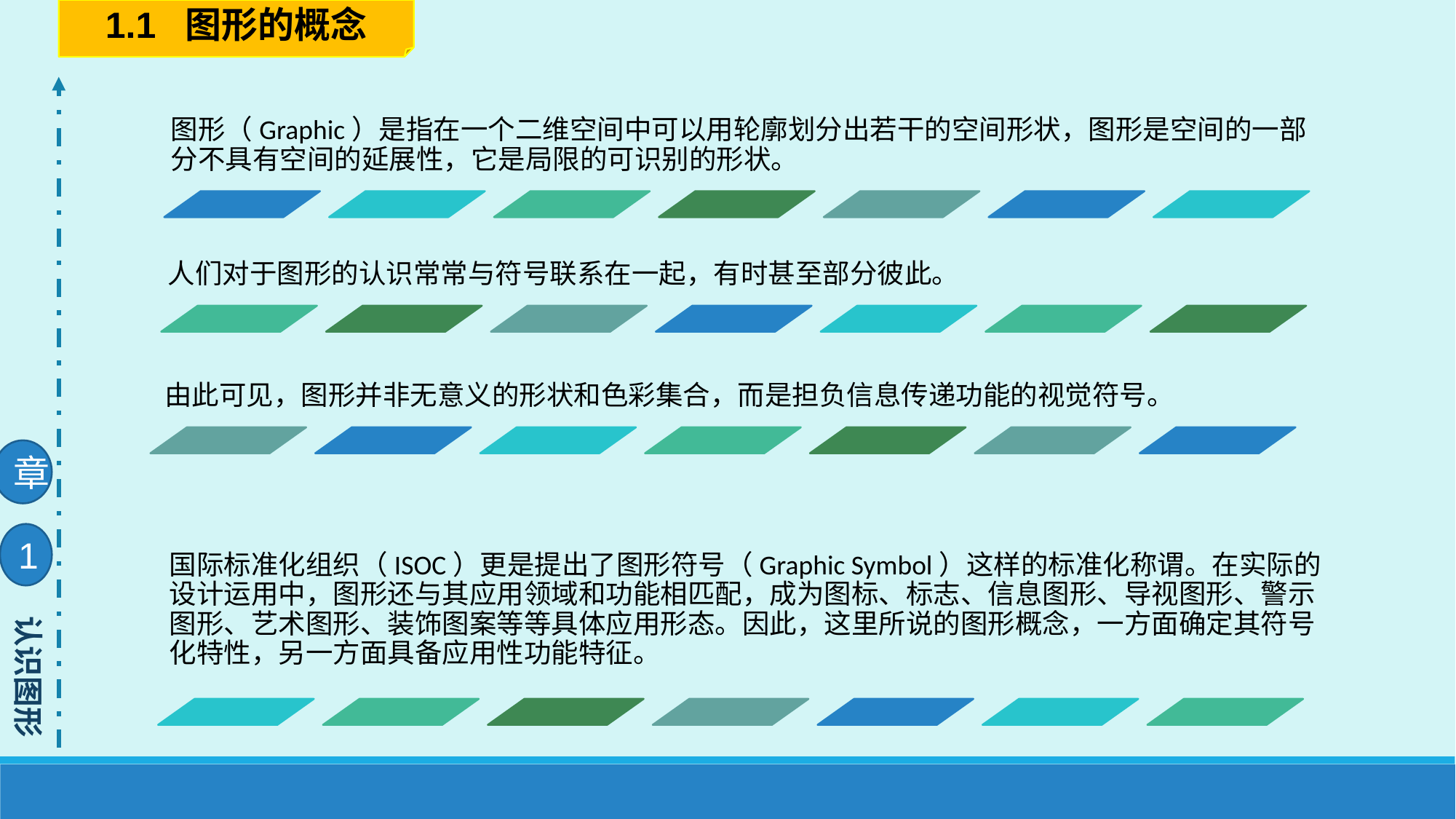

1.1  图形的概念
图形（Graphic）是指在一个二维空间中可以用轮廓划分出若干的空间形状，图形是空间的一部分不具有空间的延展性，它是局限的可识别的形状。
人们对于图形的认识常常与符号联系在一起，有时甚至部分彼此。
由此可见，图形并非无意义的形状和色彩集合，而是担负信息传递功能的视觉符号。
国际标准化组织（ISOC）更是提出了图形符号（Graphic Symbol）这样的标准化称谓。在实际的设计运用中，图形还与其应用领域和功能相匹配，成为图标、标志、信息图形、导视图形、警示图形、艺术图形、装饰图案等等具体应用形态。因此，这里所说的图形概念，一方面确定其符号化特性，另一方面具备应用性功能特征。
章
1
认识图形